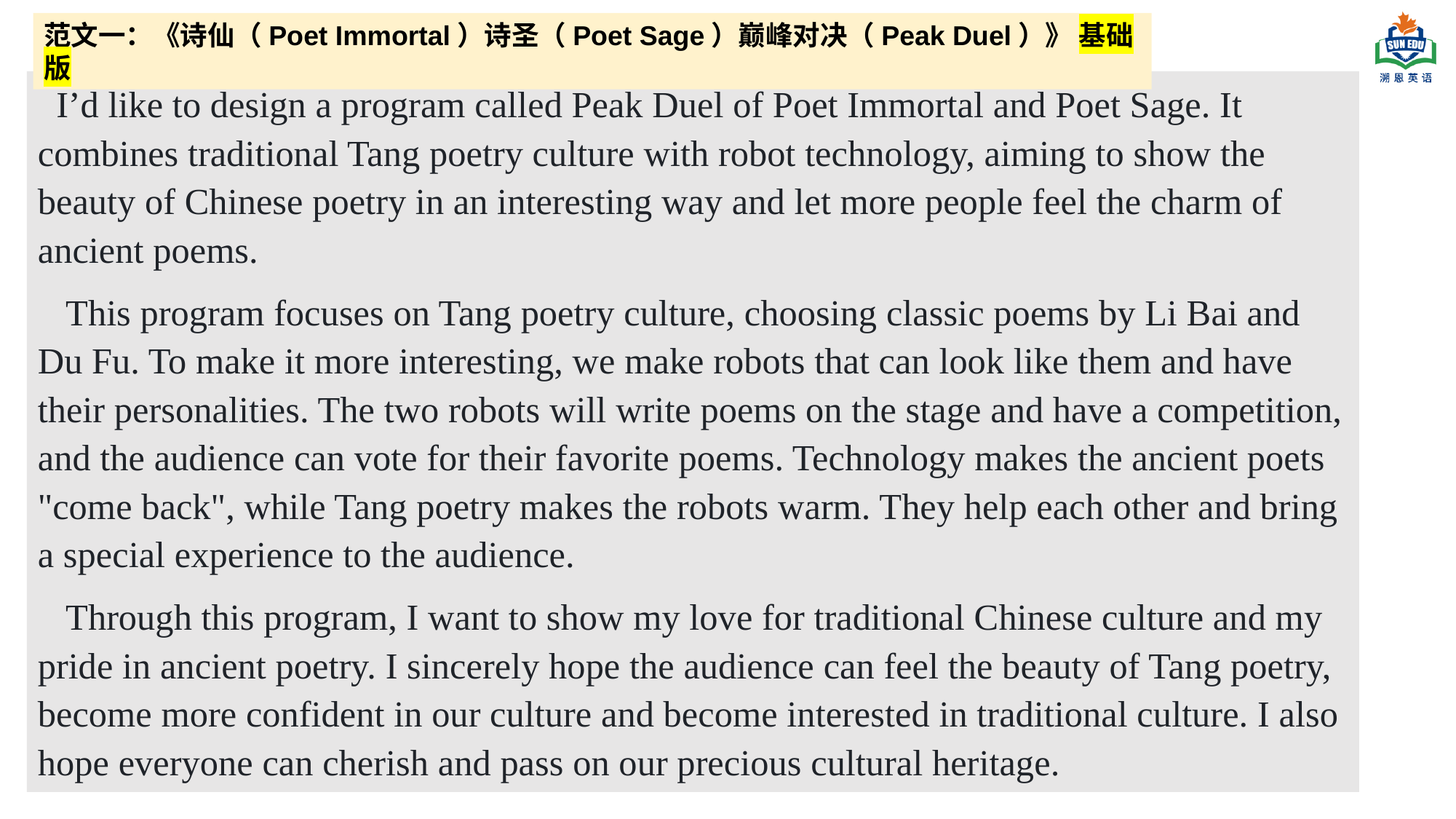

范文一：《诗仙（Poet Immortal）诗圣（Poet Sage）巅峰对决（Peak Duel）》 基础版
  I’d like to design a program called Peak Duel of Poet Immortal and Poet Sage. It combines traditional Tang poetry culture with robot technology, aiming to show the beauty of Chinese poetry in an interesting way and let more people feel the charm of ancient poems.​
   This program focuses on Tang poetry culture, choosing classic poems by Li Bai and Du Fu. To make it more interesting, we make robots that can look like them and have their personalities. The two robots will write poems on the stage and have a competition, and the audience can vote for their favorite poems. Technology makes the ancient poets "come back", while Tang poetry makes the robots warm. They help each other and bring a special experience to the audience.​
   Through this program, I want to show my love for traditional Chinese culture and my pride in ancient poetry. I sincerely hope the audience can feel the beauty of Tang poetry, become more confident in our culture and become interested in traditional culture. I also hope everyone can cherish and pass on our precious cultural heritage.